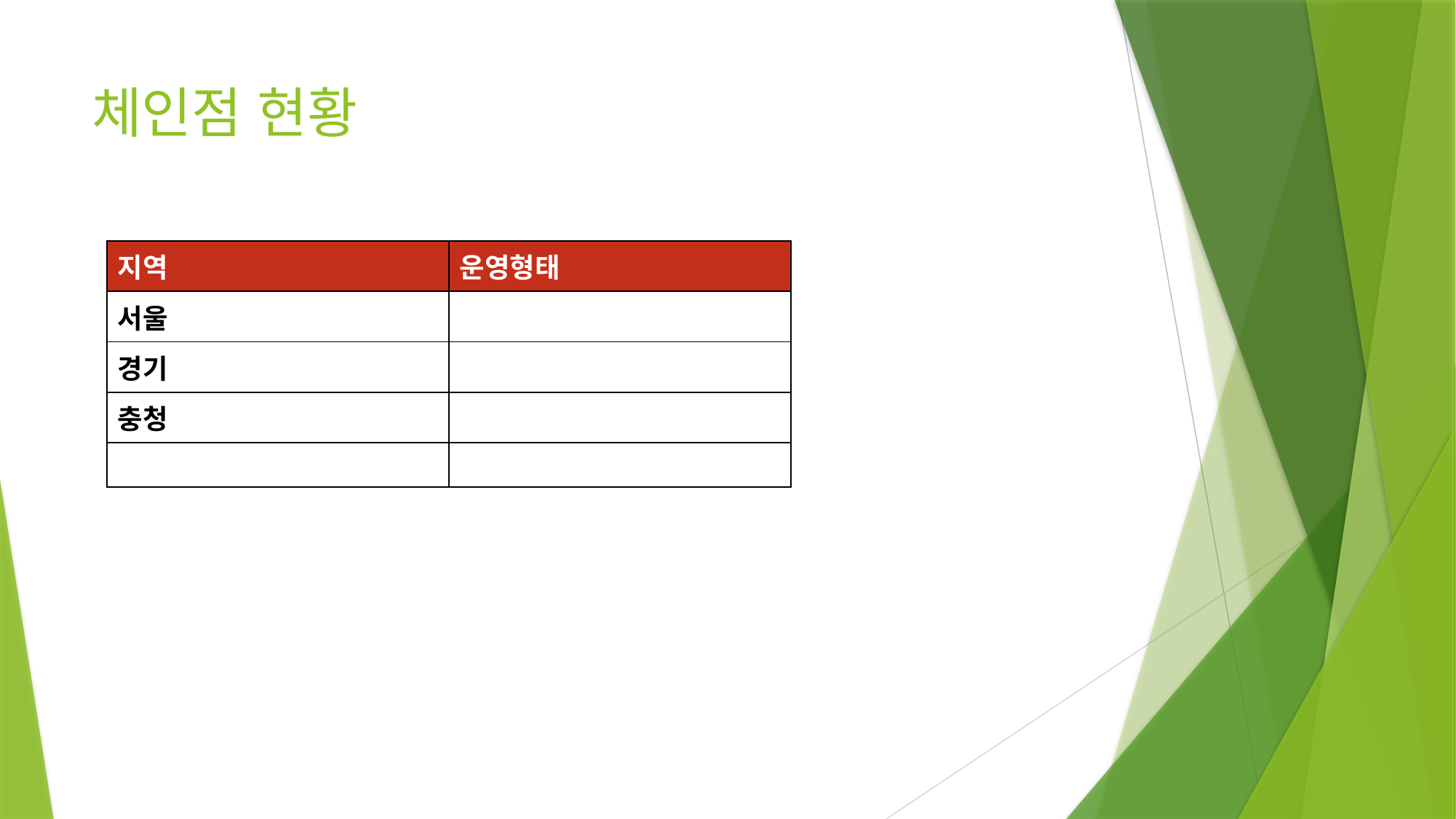

# 체인점 현황
| 지역 | 운영형태 |
| --- | --- |
| 서울 |  |
| 경기 |  |
| 충청 |  |
|  |  |